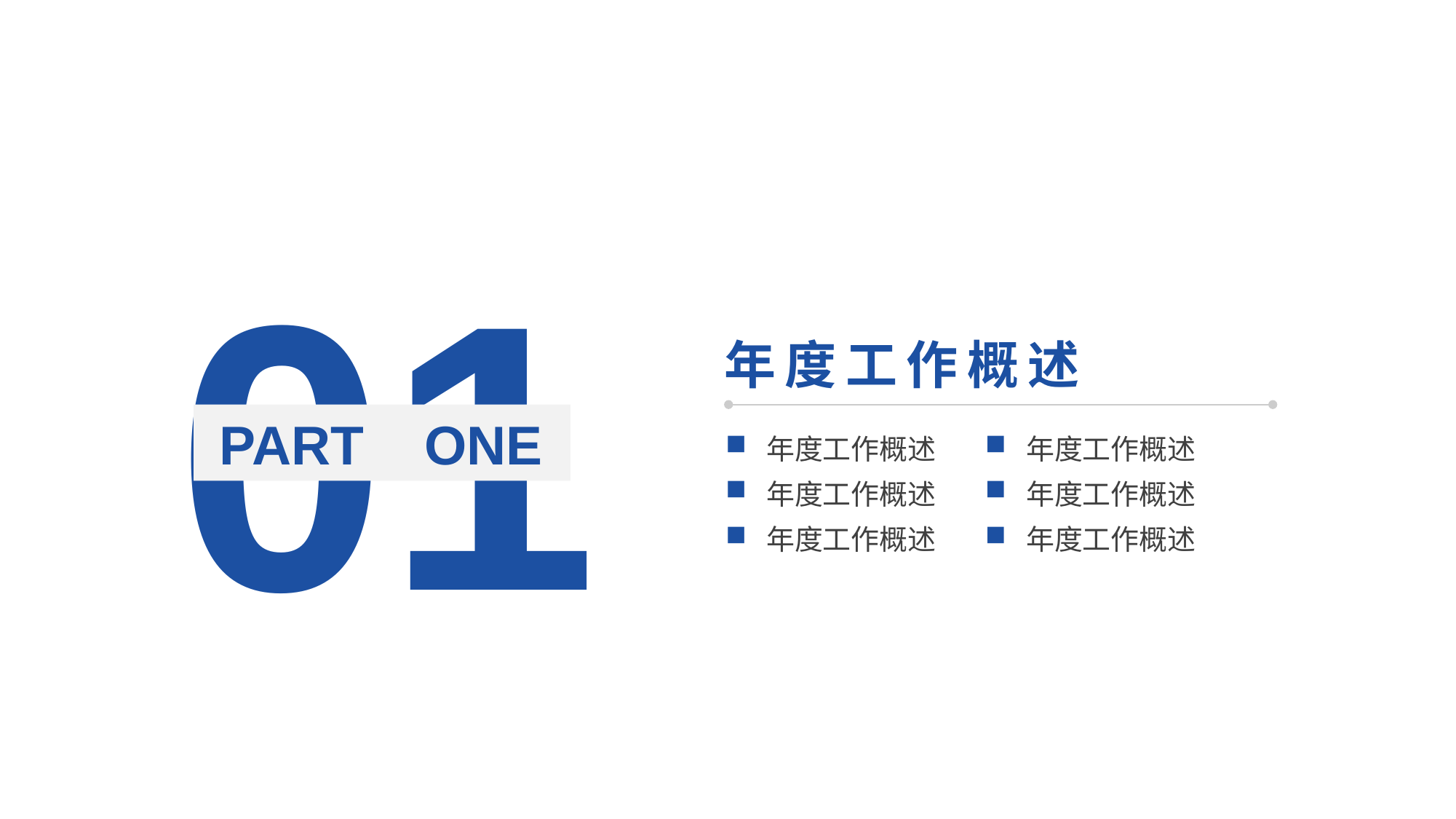

01
 PART    ONE
年度工作概述
年度工作概述
年度工作概述
年度工作概述
年度工作概述
年度工作概述
年度工作概述